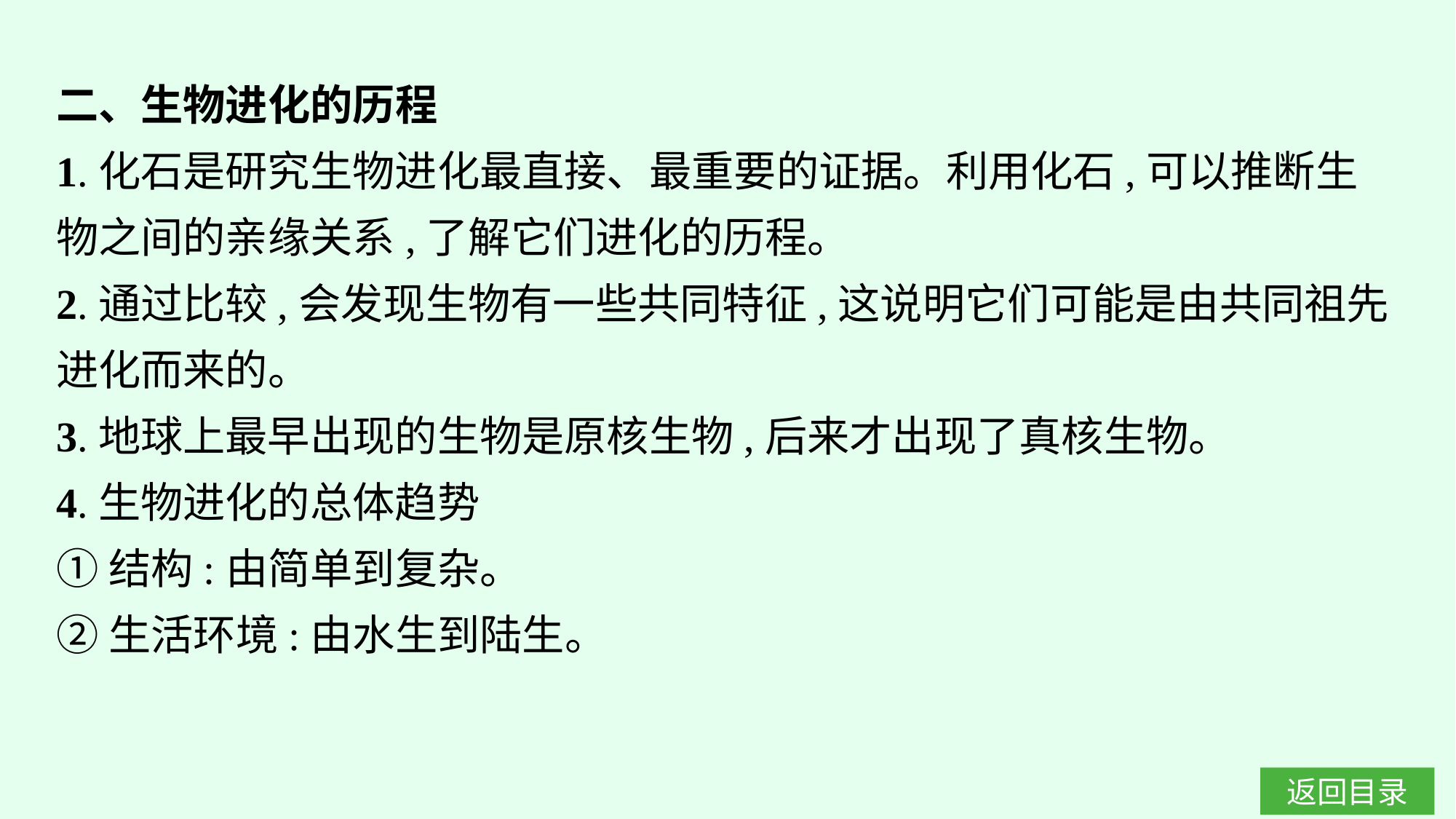

二、生物进化的历程
1.化石是研究生物进化最直接、最重要的证据。利用化石,可以推断生物之间的亲缘关系,了解它们进化的历程。
2.通过比较,会发现生物有一些共同特征,这说明它们可能是由共同祖先进化而来的。
3.地球上最早出现的生物是原核生物,后来才出现了真核生物。
4.生物进化的总体趋势
①结构:由简单到复杂。
②生活环境:由水生到陆生。